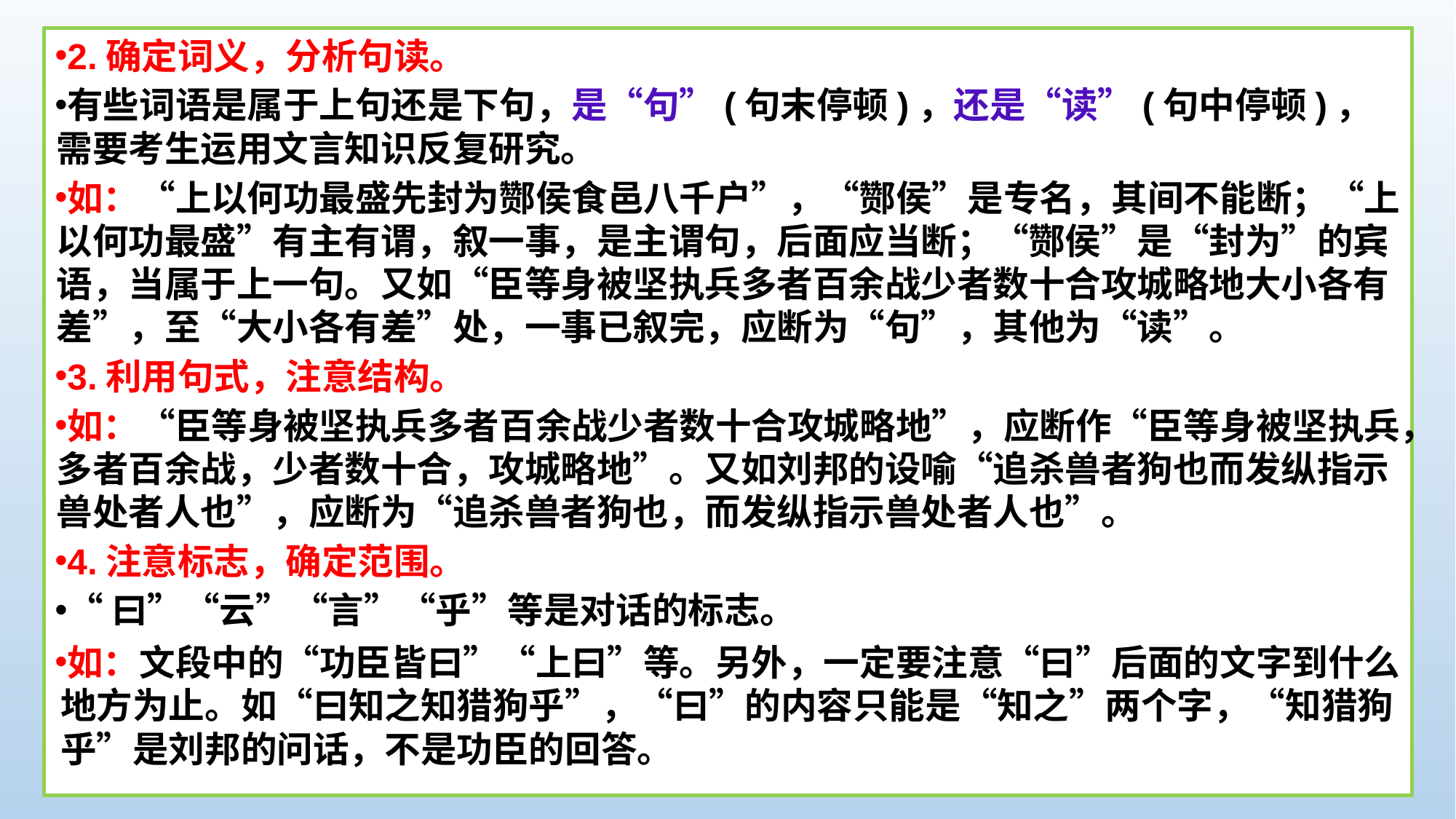

2.确定词义，分析句读。
有些词语是属于上句还是下句，是“句”(句末停顿)，还是“读”(句中停顿)，需要考生运用文言知识反复研究。
如：“上以何功最盛先封为酂侯食邑八千户”，“酂侯”是专名，其间不能断；“上以何功最盛”有主有谓，叙一事，是主谓句，后面应当断；“酂侯”是“封为”的宾语，当属于上一句。又如“臣等身被坚执兵多者百余战少者数十合攻城略地大小各有差”，至“大小各有差”处，一事已叙完，应断为“句”，其他为“读”。
3.利用句式，注意结构。
如：“臣等身被坚执兵多者百余战少者数十合攻城略地”，应断作“臣等身被坚执兵，多者百余战，少者数十合，攻城略地”。又如刘邦的设喻“追杀兽者狗也而发纵指示兽处者人也”，应断为“追杀兽者狗也，而发纵指示兽处者人也”。
4.注意标志，确定范围。
“曰”“云”“言”“乎”等是对话的标志。
如：文段中的“功臣皆曰”“上曰”等。另外，一定要注意“曰”后面的文字到什么地方为止。如“曰知之知猎狗乎”，“曰”的内容只能是“知之”两个字，“知猎狗乎”是刘邦的问话，不是功臣的回答。